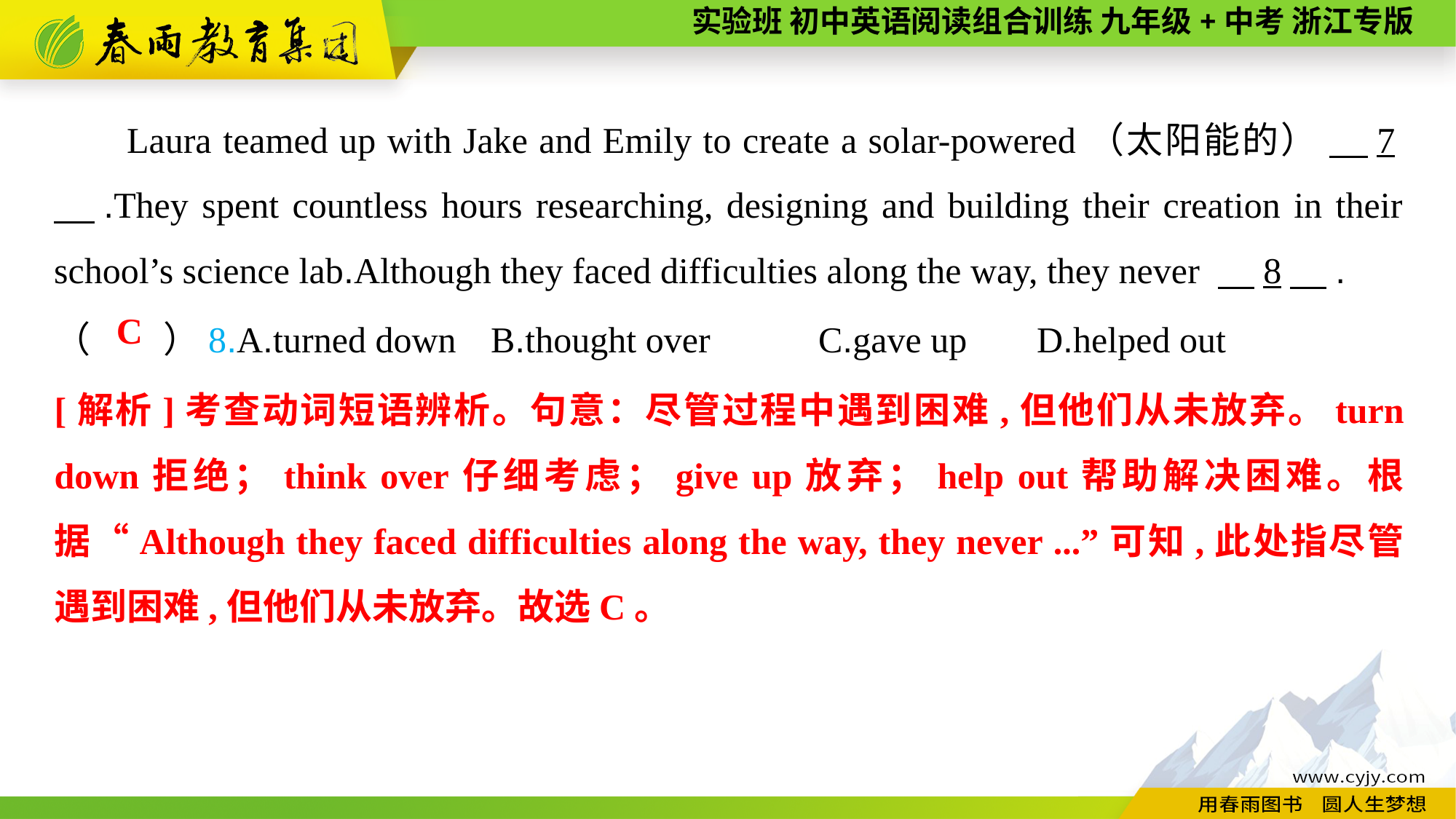

Laura teamed up with Jake and Emily to create a solar-powered（太阳能的） 　7　.They spent countless hours researching, designing and building their creation in their school’s science lab.Although they faced difficulties along the way, they never 　8　.
（　　）8.A.turned down	B.thought over	C.gave up	D.helped out
C
[解析]考查动词短语辨析。句意：尽管过程中遇到困难,但他们从未放弃。turn down拒绝；think over仔细考虑；give up放弃；help out帮助解决困难。根据“Although they faced difficulties along the way, they never ...”可知,此处指尽管遇到困难,但他们从未放弃。故选C。